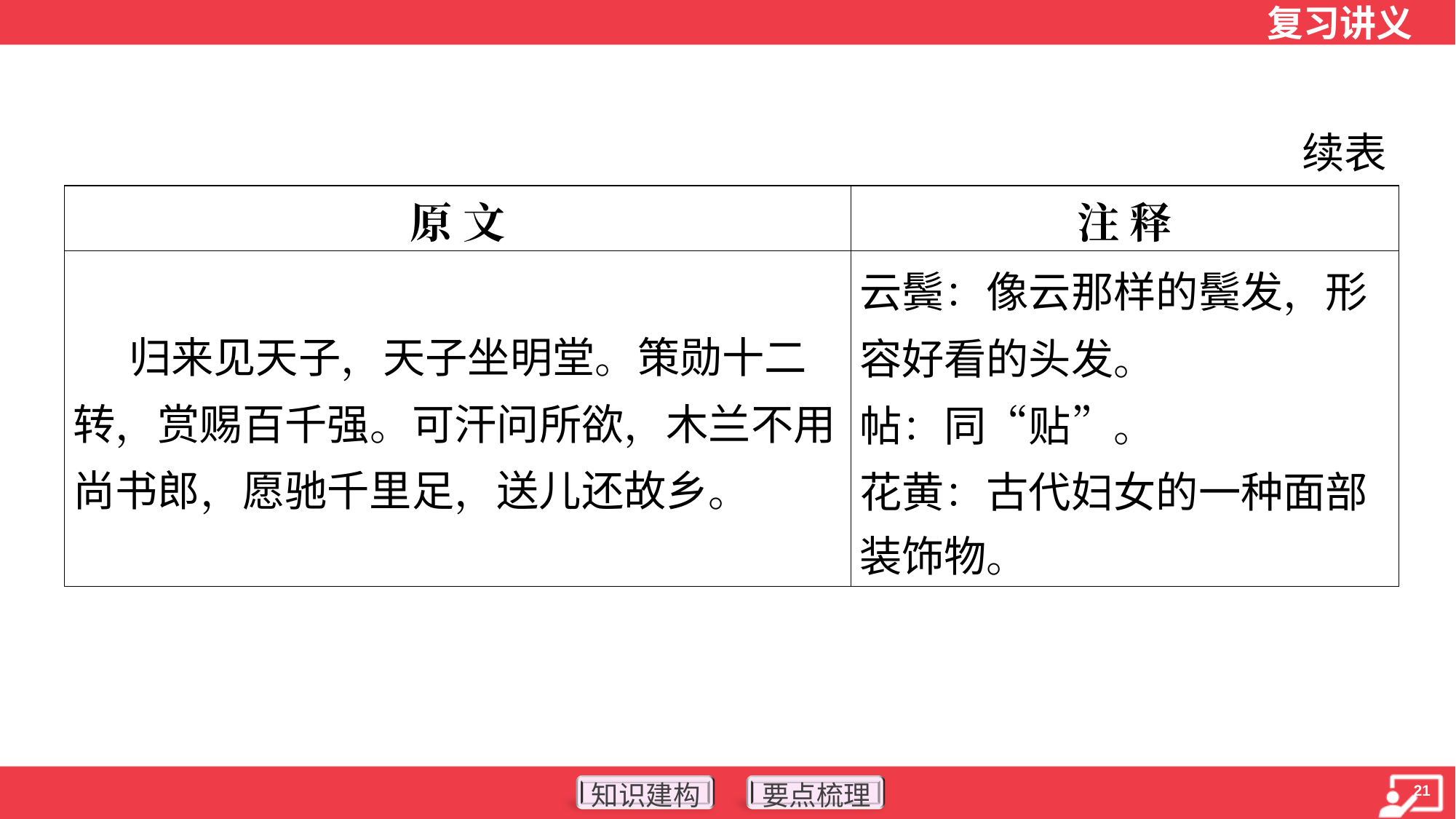

续表
| 原 文 | 注 释 |
| --- | --- |
| 归来见天子，天子坐明堂。策勋十二转，赏赐百千强。可汗问所欲，木兰不用尚书郎，愿驰千里足，送儿还故乡。 | 云鬓：像云那样的鬓发，形 容好看的头发。 帖：同“贴”。 花黄：古代妇女的一种面部 装饰物。 |